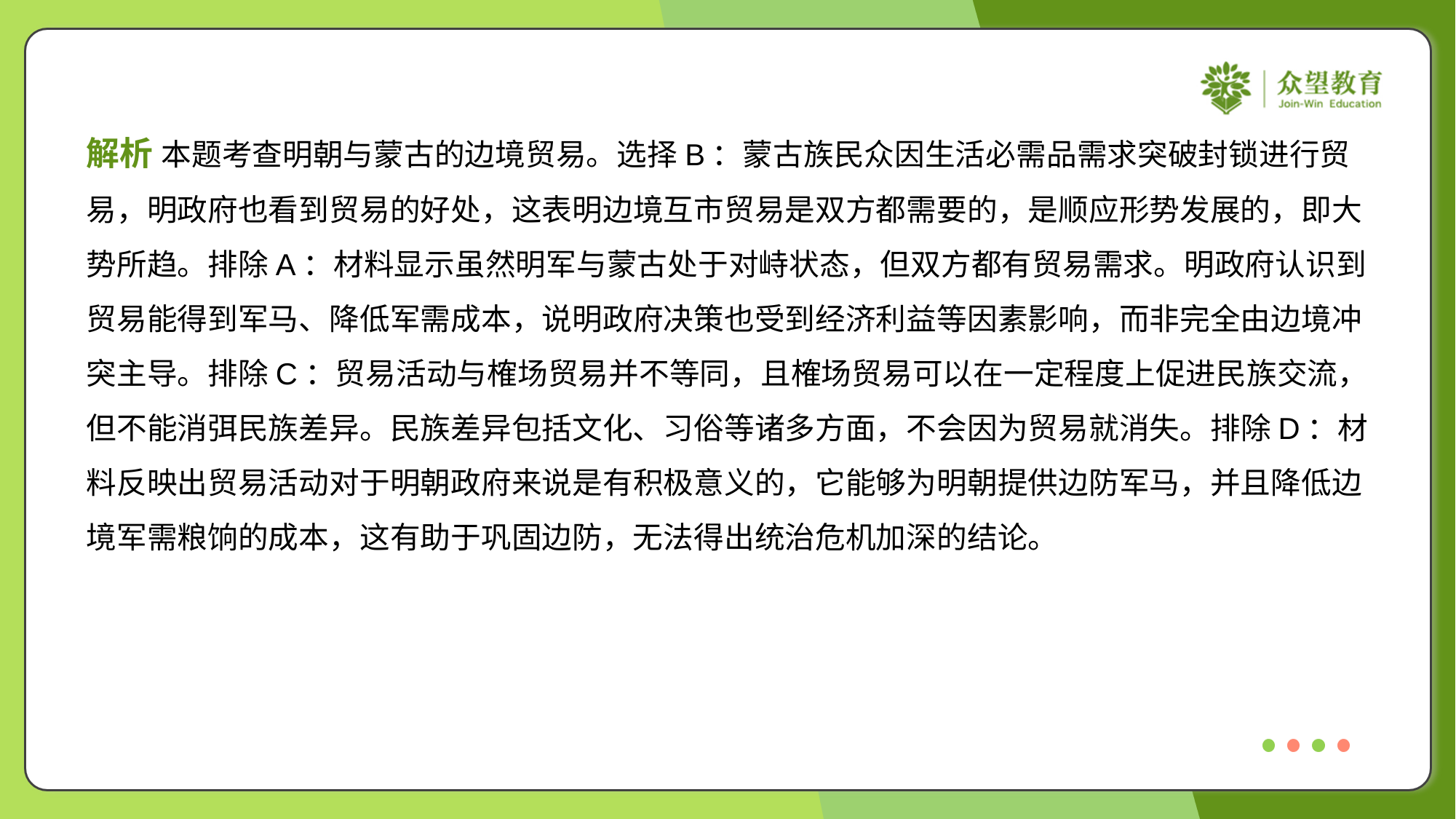

解析 本题考查明朝与蒙古的边境贸易。选择B：蒙古族民众因生活必需品需求突破封锁进行贸
易，明政府也看到贸易的好处，这表明边境互市贸易是双方都需要的，是顺应形势发展的，即大
势所趋。排除A：材料显示虽然明军与蒙古处于对峙状态，但双方都有贸易需求。明政府认识到
贸易能得到军马、降低军需成本，说明政府决策也受到经济利益等因素影响，而非完全由边境冲
突主导。排除C：贸易活动与榷场贸易并不等同，且榷场贸易可以在一定程度上促进民族交流，
但不能消弭民族差异。民族差异包括文化、习俗等诸多方面，不会因为贸易就消失。排除D：材
料反映出贸易活动对于明朝政府来说是有积极意义的，它能够为明朝提供边防军马，并且降低边
境军需粮饷的成本，这有助于巩固边防，无法得出统治危机加深的结论。